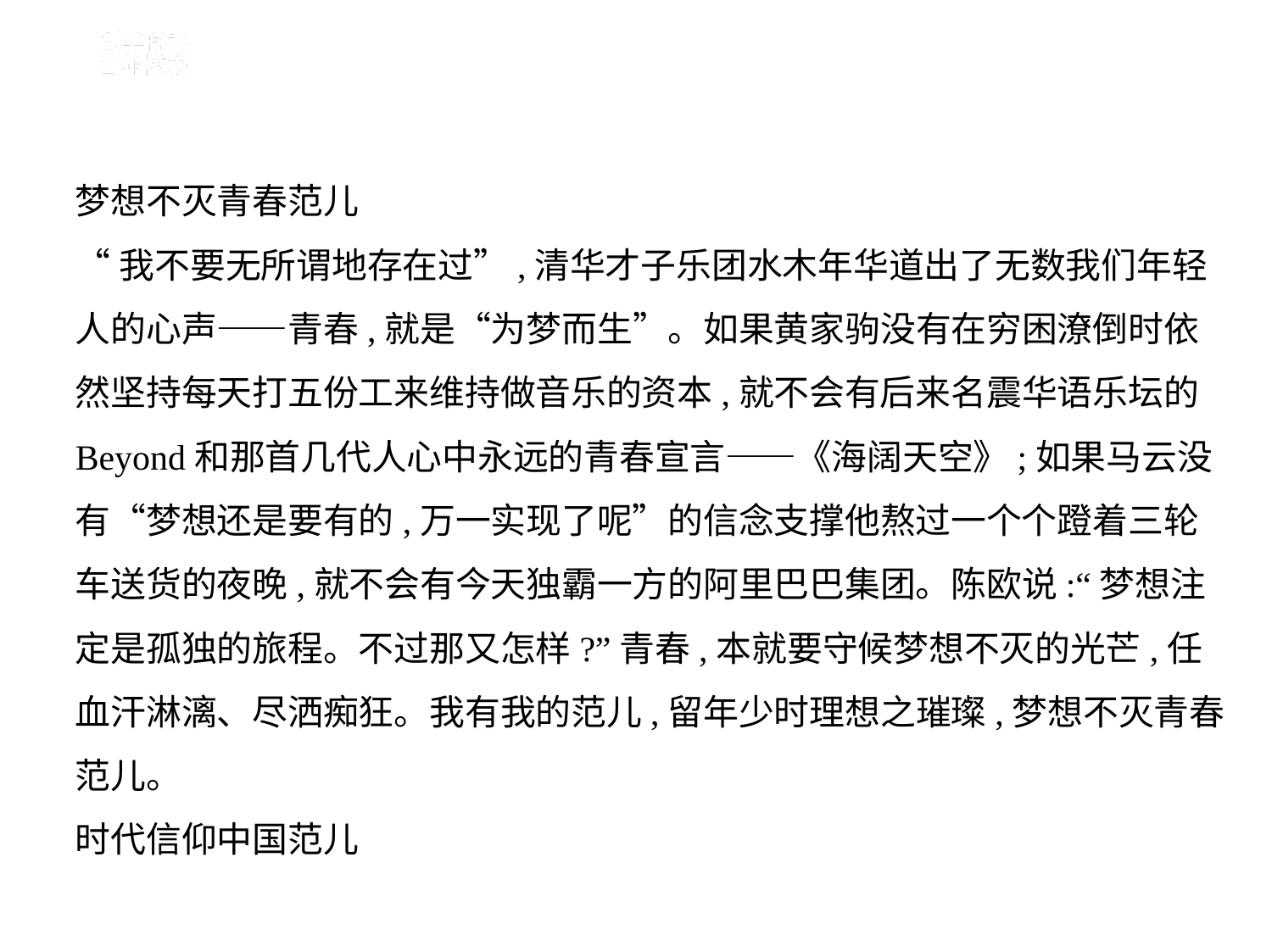

梦想不灭青春范儿
“我不要无所谓地存在过”,清华才子乐团水木年华道出了无数我们年轻
人的心声——青春,就是“为梦而生”。如果黄家驹没有在穷困潦倒时依
然坚持每天打五份工来维持做音乐的资本,就不会有后来名震华语乐坛的
Beyond和那首几代人心中永远的青春宣言——《海阔天空》;如果马云没
有“梦想还是要有的,万一实现了呢”的信念支撑他熬过一个个蹬着三轮
车送货的夜晚,就不会有今天独霸一方的阿里巴巴集团。陈欧说:“梦想注
定是孤独的旅程。不过那又怎样?”青春,本就要守候梦想不灭的光芒,任
血汗淋漓、尽洒痴狂。我有我的范儿,留年少时理想之璀璨,梦想不灭青春
范儿。
时代信仰中国范儿